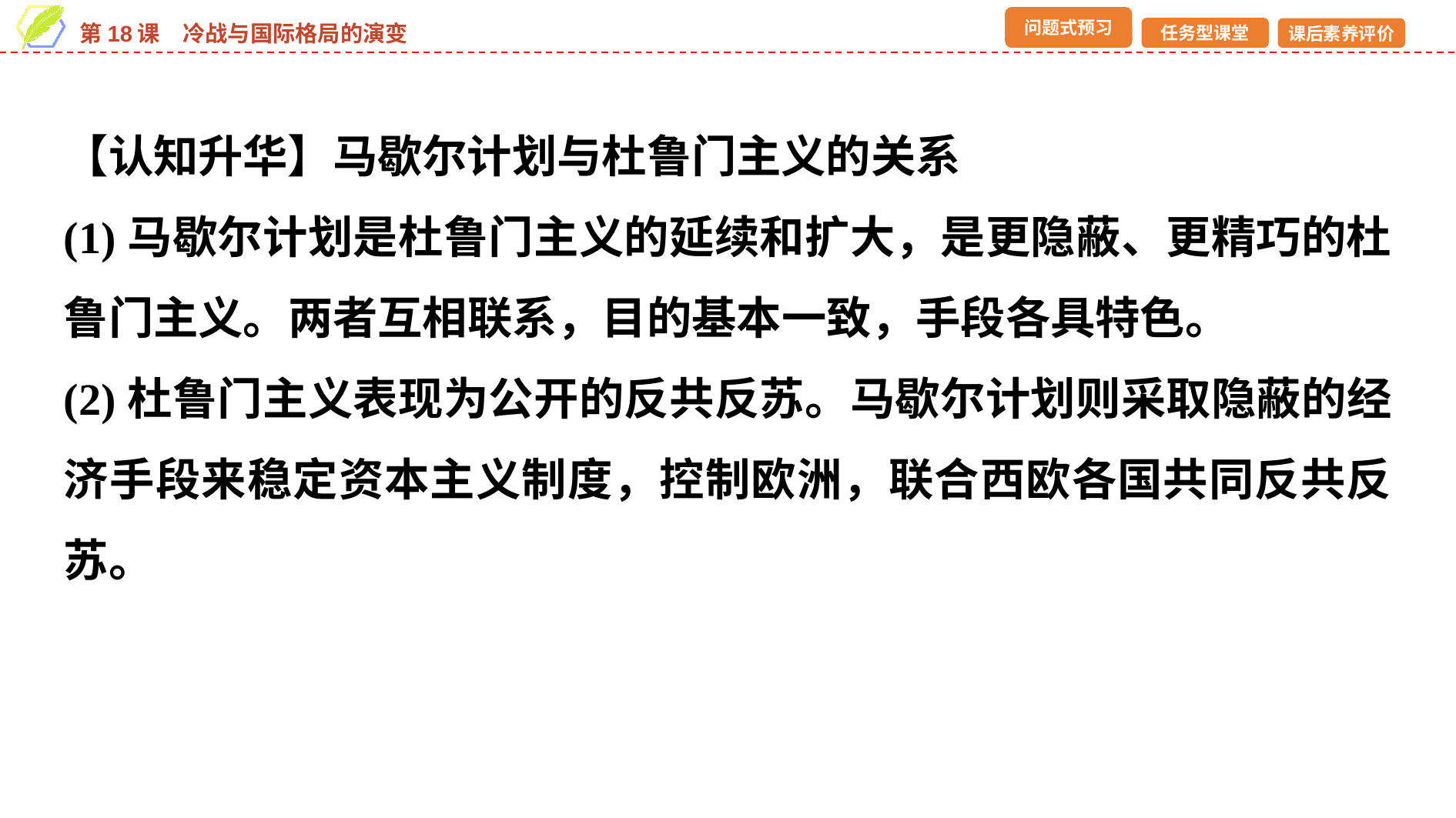

【认知升华】马歇尔计划与杜鲁门主义的关系
(1)马歇尔计划是杜鲁门主义的延续和扩大，是更隐蔽、更精巧的杜鲁门主义。两者互相联系，目的基本一致，手段各具特色。
(2)杜鲁门主义表现为公开的反共反苏。马歇尔计划则采取隐蔽的经济手段来稳定资本主义制度，控制欧洲，联合西欧各国共同反共反苏。